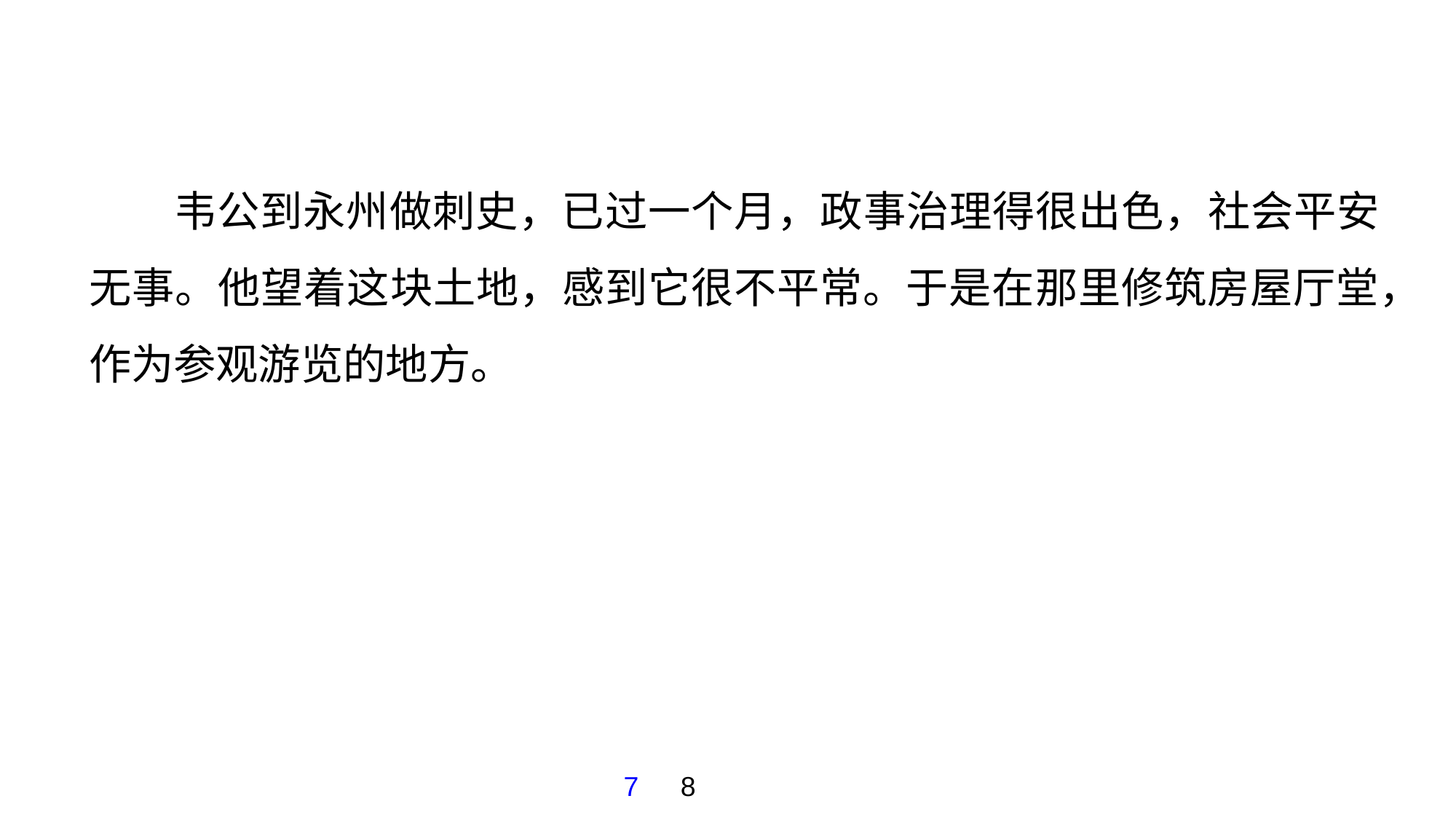

韦公到永州做刺史，已过一个月，政事治理得很出色，社会平安无事。他望着这块土地，感到它很不平常。于是在那里修筑房屋厅堂，作为参观游览的地方。
7
8